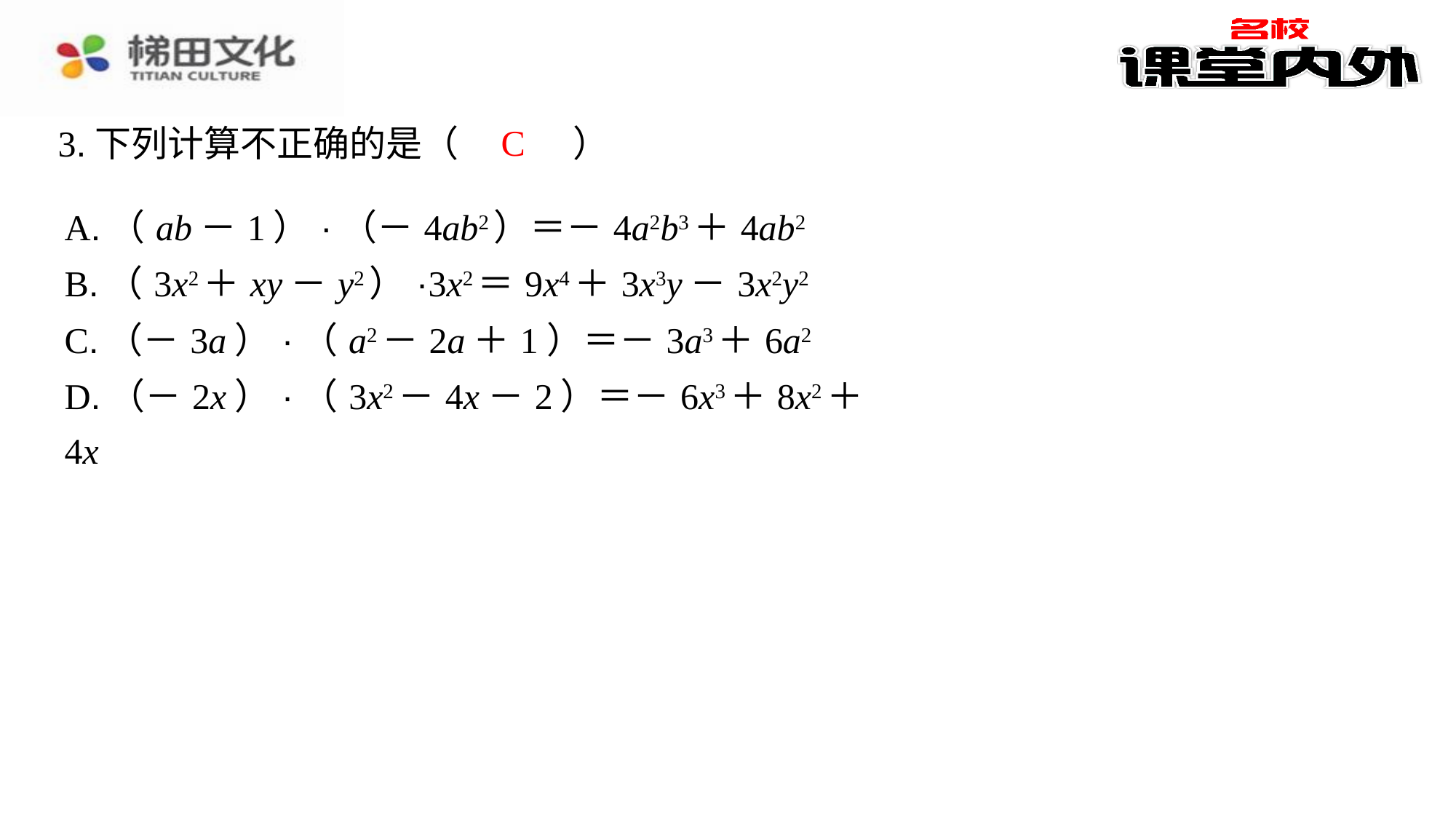

C
3.下列计算不正确的是（　C　）
| A.（ab－1）·（－4ab2）＝－4a2b3＋4ab2 |
| --- |
| B.（3x2＋xy－y2）·3x2＝9x4＋3x3y－3x2y2 |
| C.（－3a）·（a2－2a＋1）＝－3a3＋6a2 |
| D.（－2x）·（3x2－4x－2）＝－6x3＋8x2＋4x |